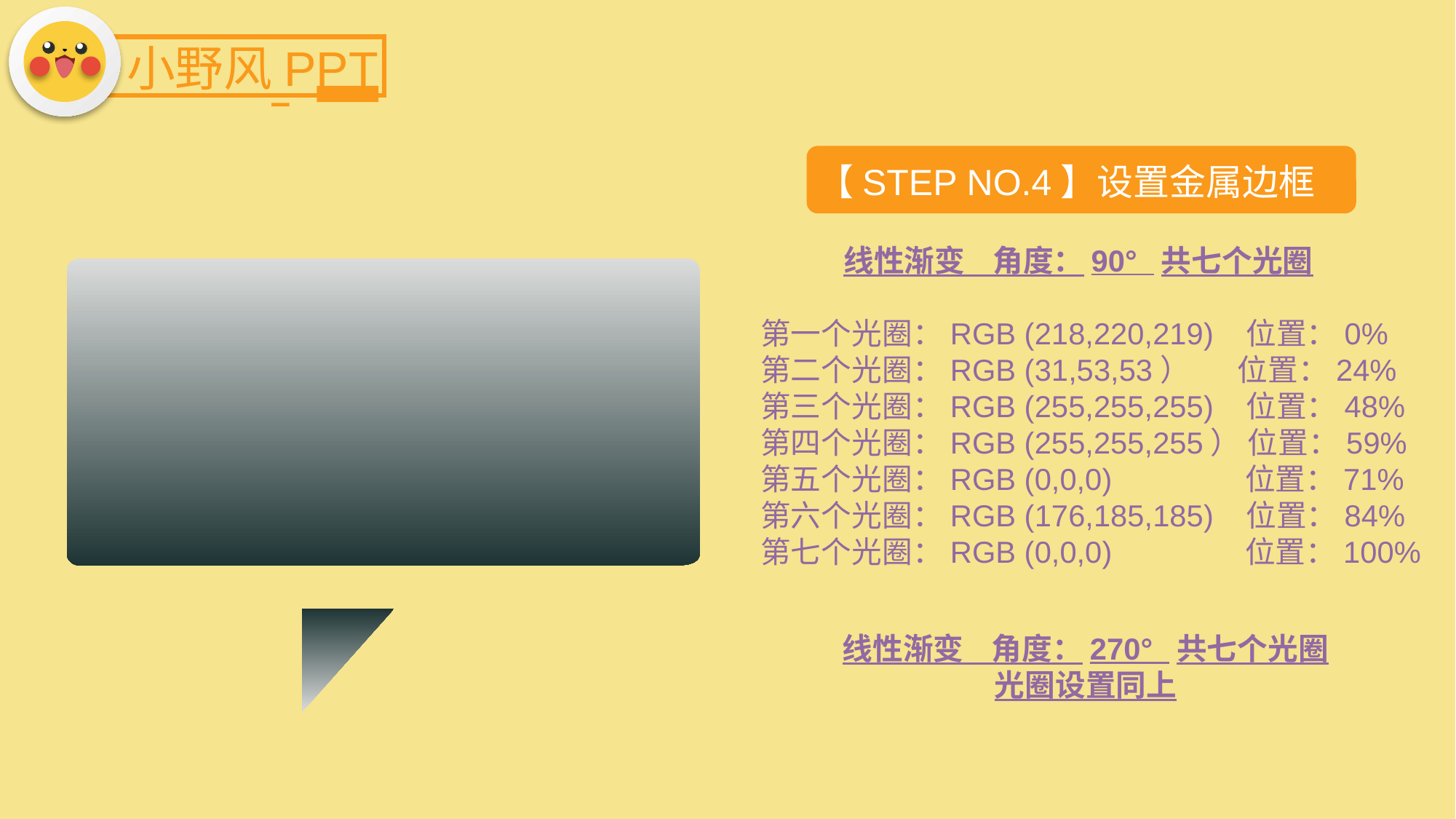

小野风PPT

【STEP NO.4】设置金属边框
线性渐变    角度：90°  共七个光圈

第一个光圈：RGB (218,220,219)   位置：0%
第二个光圈：RGB (31,53,53）       位置：24%
第三个光圈：RGB (255,255,255)   位置：48%
第四个光圈：RGB (255,255,255） 位置：59%
第五个光圈：RGB (0,0,0)               位置：71%
第六个光圈：RGB (176,185,185)   位置：84%
第七个光圈：RGB (0,0,0)               位置：100%

线性渐变    角度：270°  共七个光圈
光圈设置同上